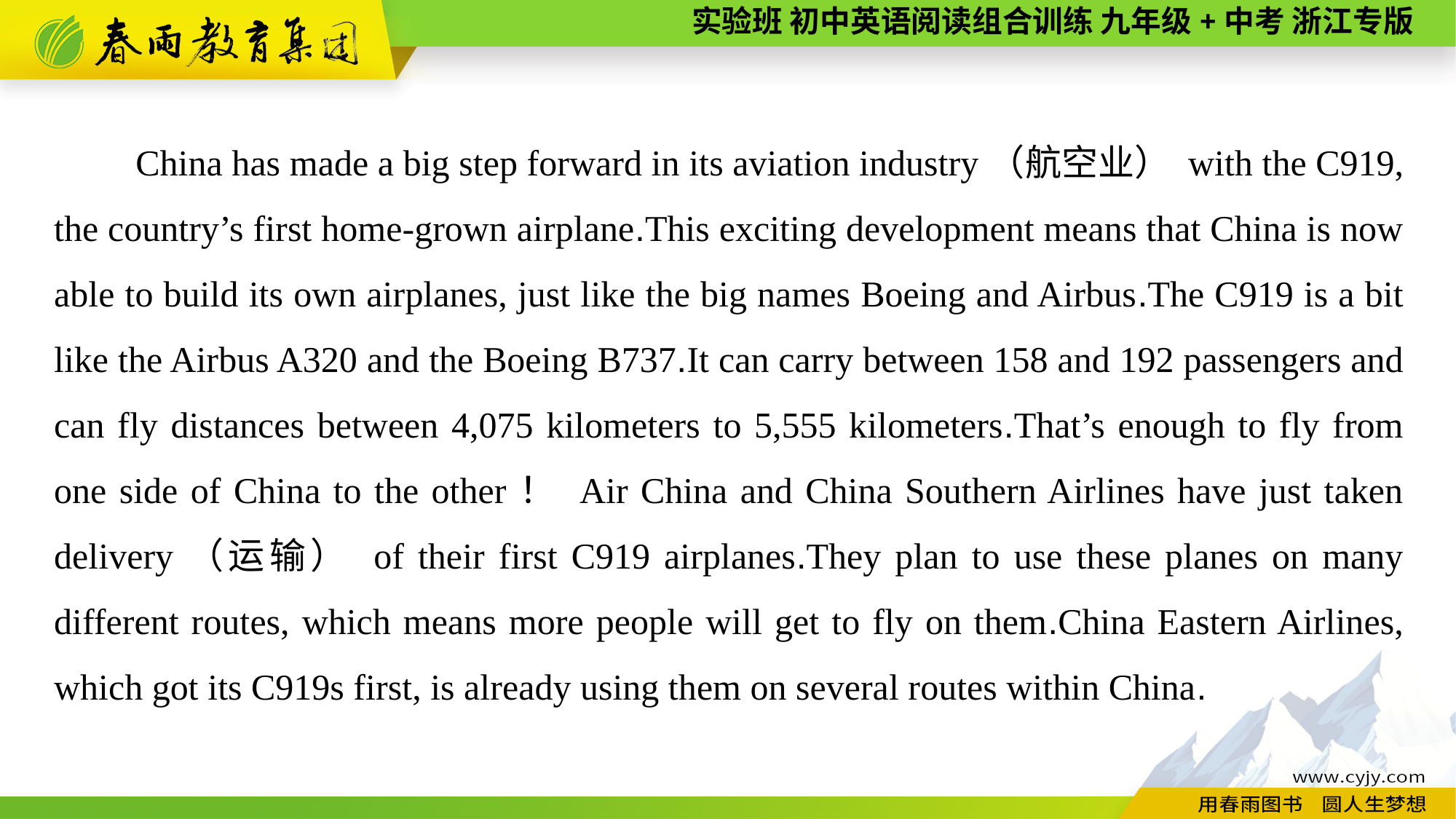

China has made a big step forward in its aviation industry（航空业） with the C919, the country’s first home-grown airplane.This exciting development means that China is now able to build its own airplanes, just like the big names Boeing and Airbus.The C919 is a bit like the Airbus A320 and the Boeing B737.It can carry between 158 and 192 passengers and can fly distances between 4,075 kilometers to 5,555 kilometers.That’s enough to fly from one side of China to the other！ Air China and China Southern Airlines have just taken delivery（运输） of their first C919 airplanes.They plan to use these planes on many different routes, which means more people will get to fly on them.China Eastern Airlines, which got its C919s first, is already using them on several routes within China.